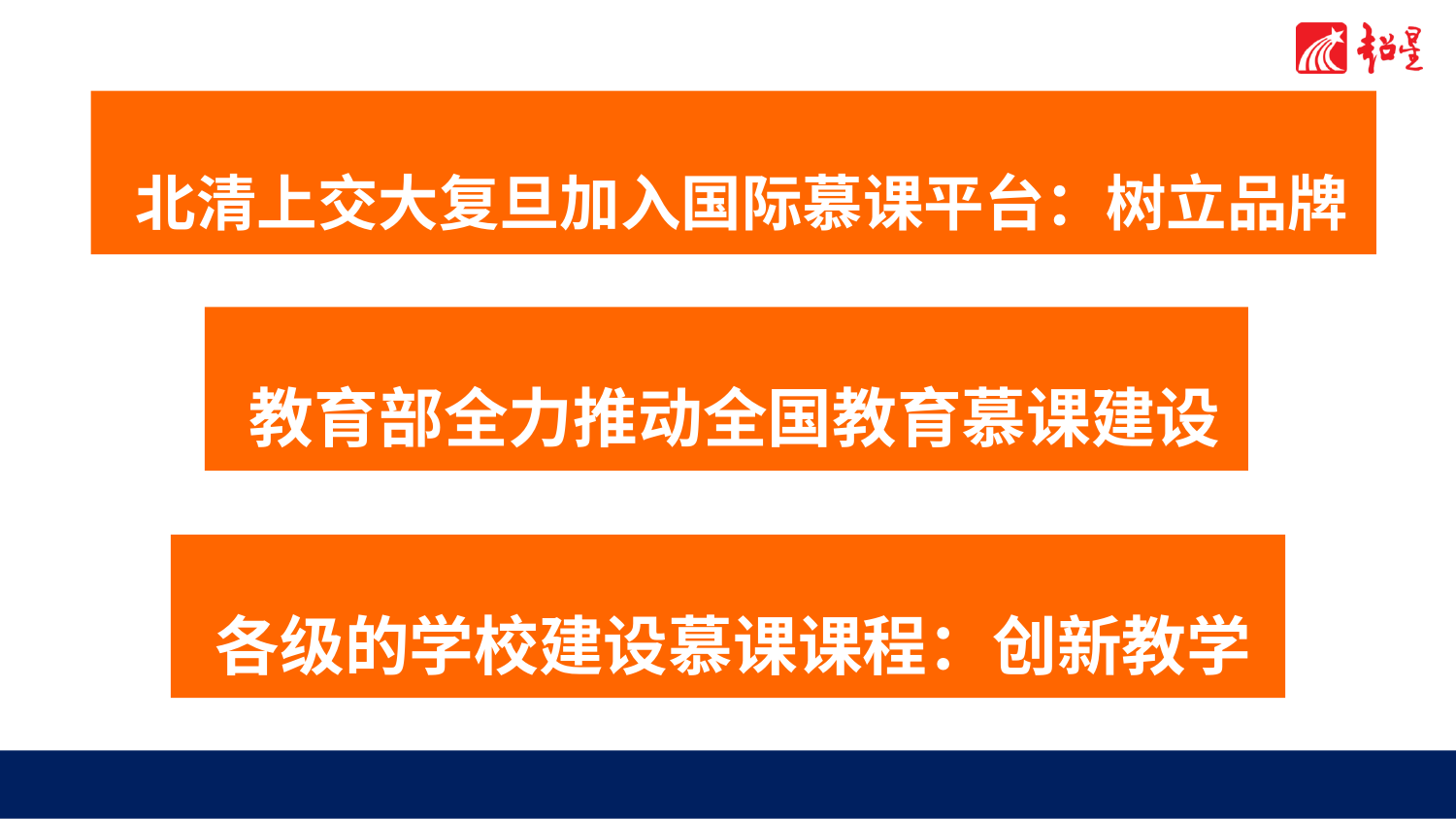

北清上交大复旦加入国际慕课平台：树立品牌
 教育部全力推动全国教育慕课建设
 各级的学校建设慕课课程：创新教学